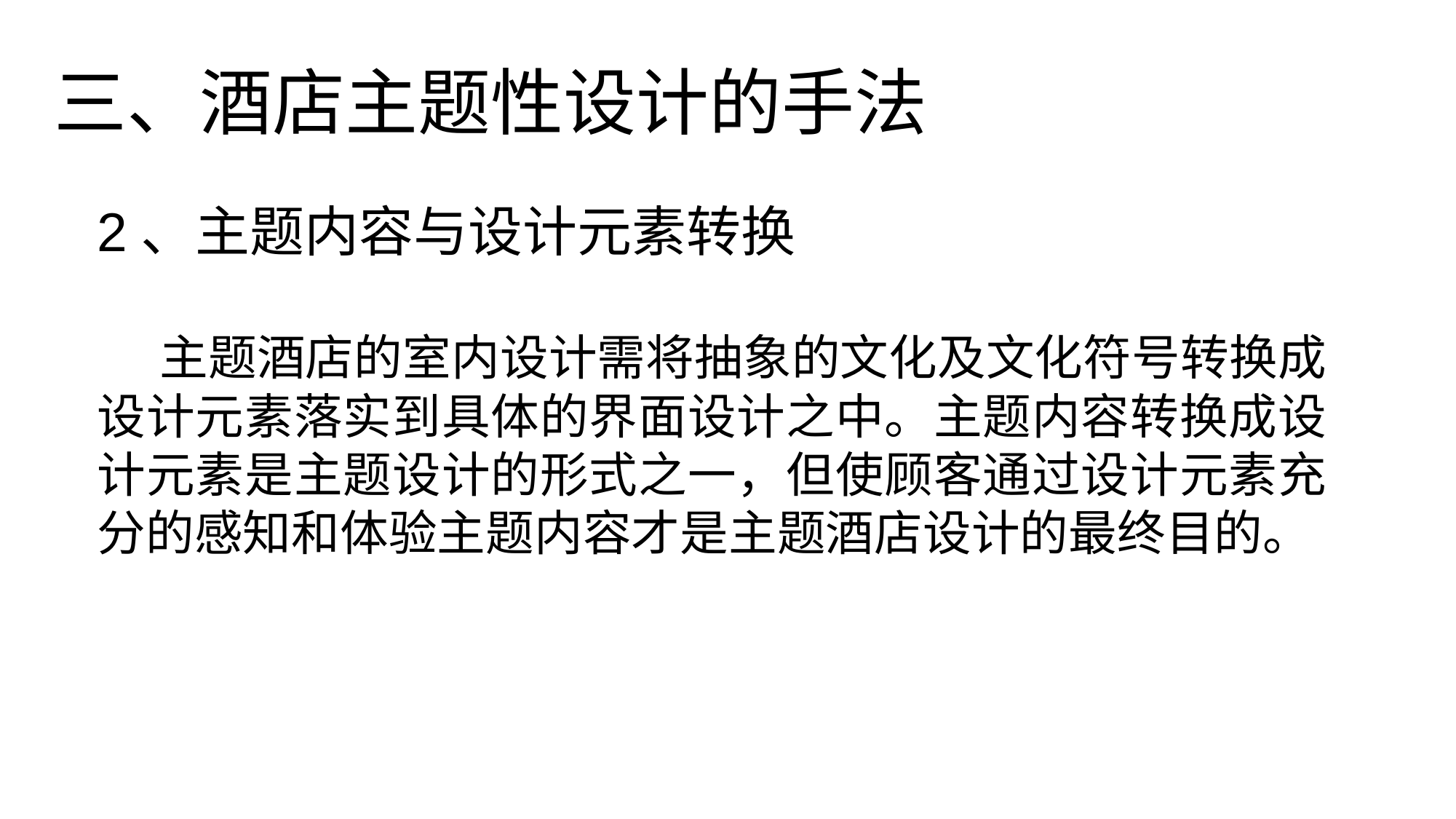

三、酒店主题性设计的手法
2、主题内容与设计元素转换

    主题酒店的室内设计需将抽象的文化及文化符号转换成设计元素落实到具体的界面设计之中。主题内容转换成设计元素是主题设计的形式之一，但使顾客通过设计元素充分的感知和体验主题内容才是主题酒店设计的最终目的。